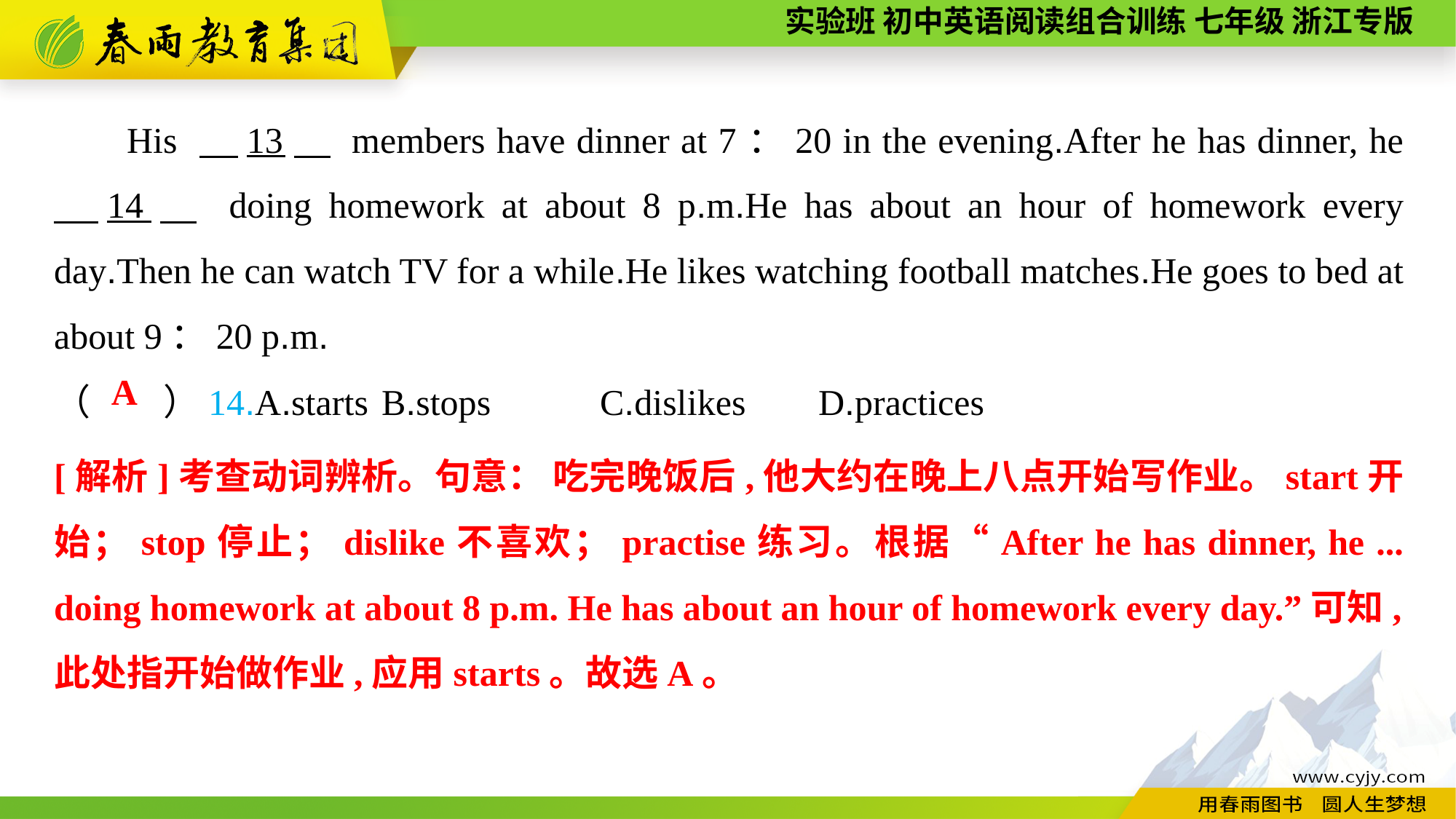

His 　13　 members have dinner at 7：20 in the evening.After he has dinner, he 　14　 doing homework at about 8 p.m.He has about an hour of homework every day.Then he can watch TV for a while.He likes watching football matches.He goes to bed at about 9：20 p.m.
（　　）14.A.starts	B.stops	C.dislikes	D.practices
A
[解析]考查动词辨析。句意： 吃完晚饭后,他大约在晚上八点开始写作业。start开始；stop停止；dislike不喜欢；practise练习。根据“After he has dinner, he ... doing homework at about 8 p.m. He has about an hour of homework every day.”可知,此处指开始做作业,应用starts。故选A。